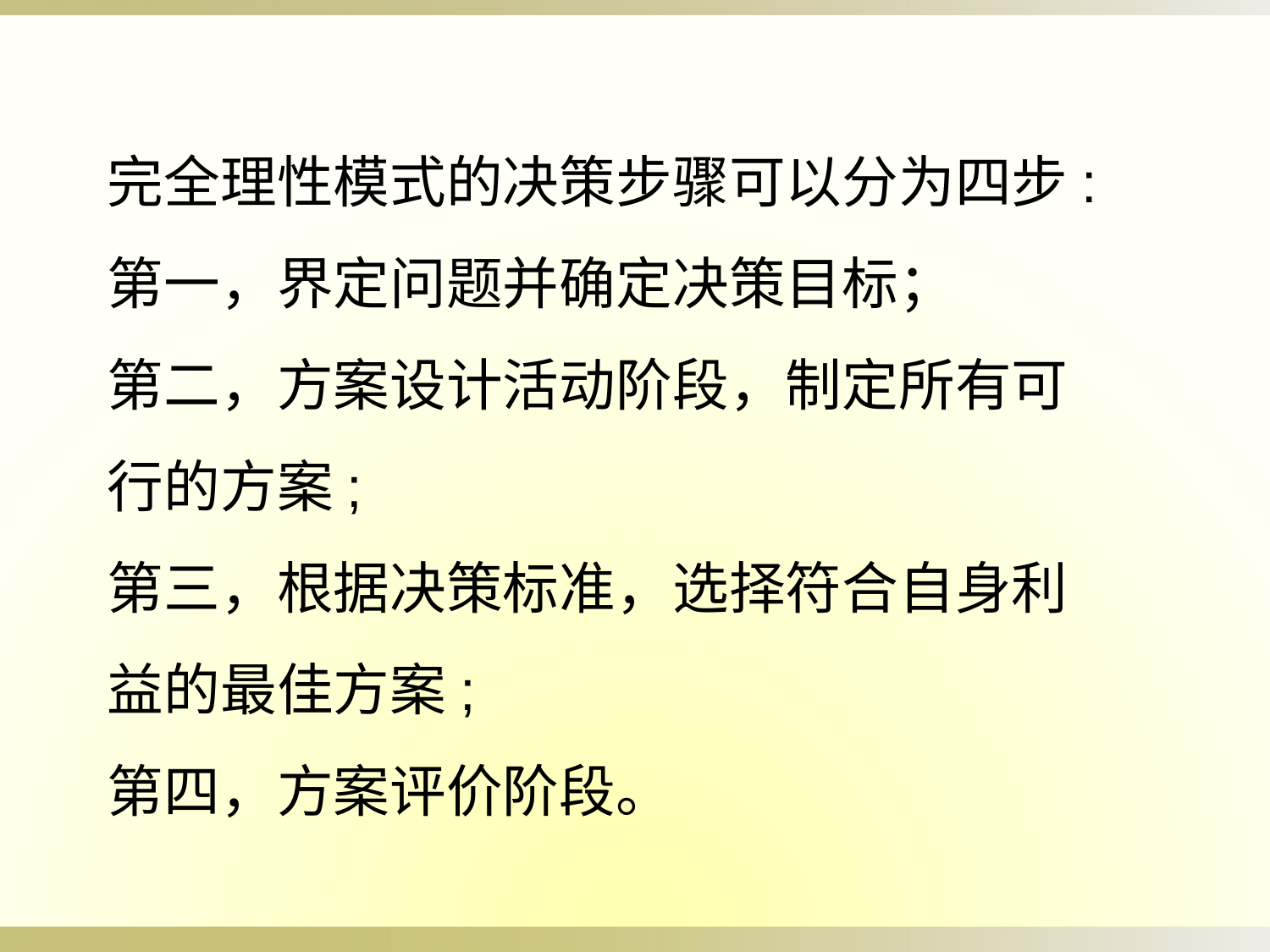

完全理性模式的决策步骤可以分为四步:
第一，界定问题并确定决策目标；
第二，方案设计活动阶段，制定所有可行的方案;
第三，根据决策标准，选择符合自身利益的最佳方案;
第四，方案评价阶段。